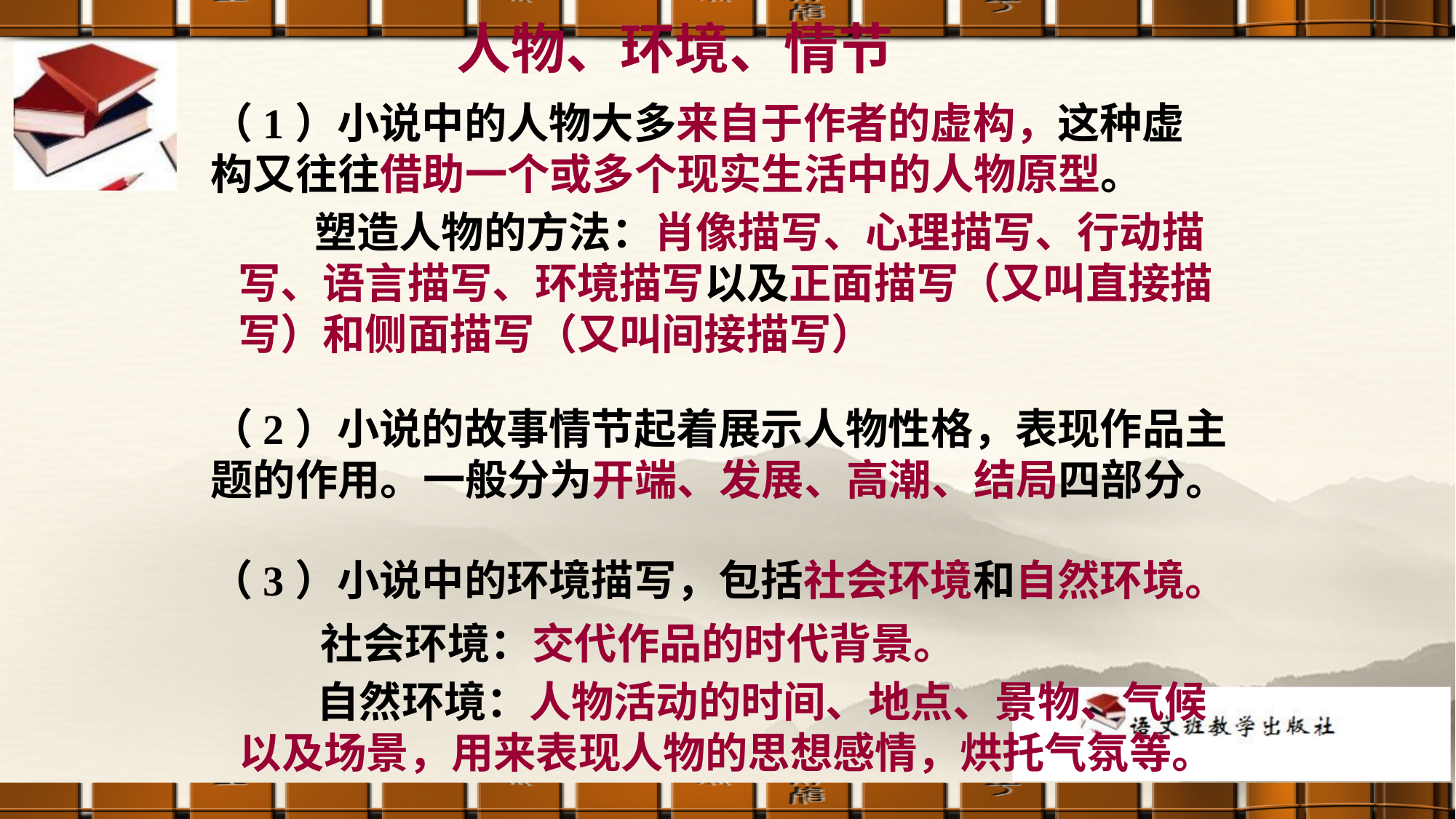

人物、环境、情节
（1）小说中的人物大多来自于作者的虚构，这种虚构又往往借助一个或多个现实生活中的人物原型。
       塑造人物的方法：肖像描写、心理描写、行动描写、语言描写、环境描写以及正面描写（又叫直接描写）和侧面描写（又叫间接描写）
（2）小说的故事情节起着展示人物性格，表现作品主题的作用。一般分为开端、发展、高潮、结局四部分。
（3）小说中的环境描写，包括社会环境和自然环境。
社会环境：交代作品的时代背景。
       自然环境：人物活动的时间、地点、景物、气候以及场景，用来表现人物的思想感情，烘托气氛等。